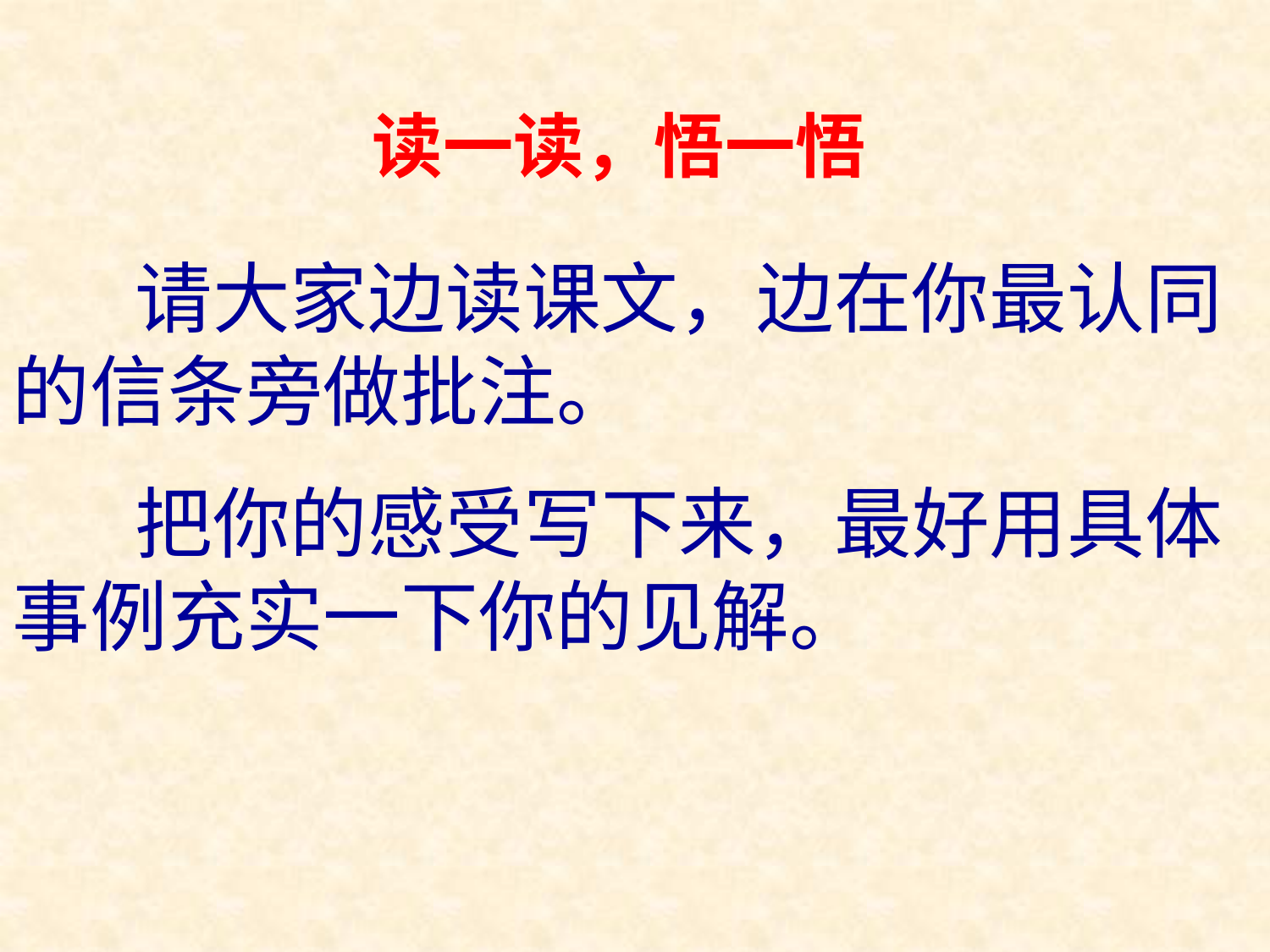

读一读，悟一悟

      请大家边读课文，边在你最认同的信条旁做批注。
      把你的感受写下来，最好用具体事例充实一下你的见解。